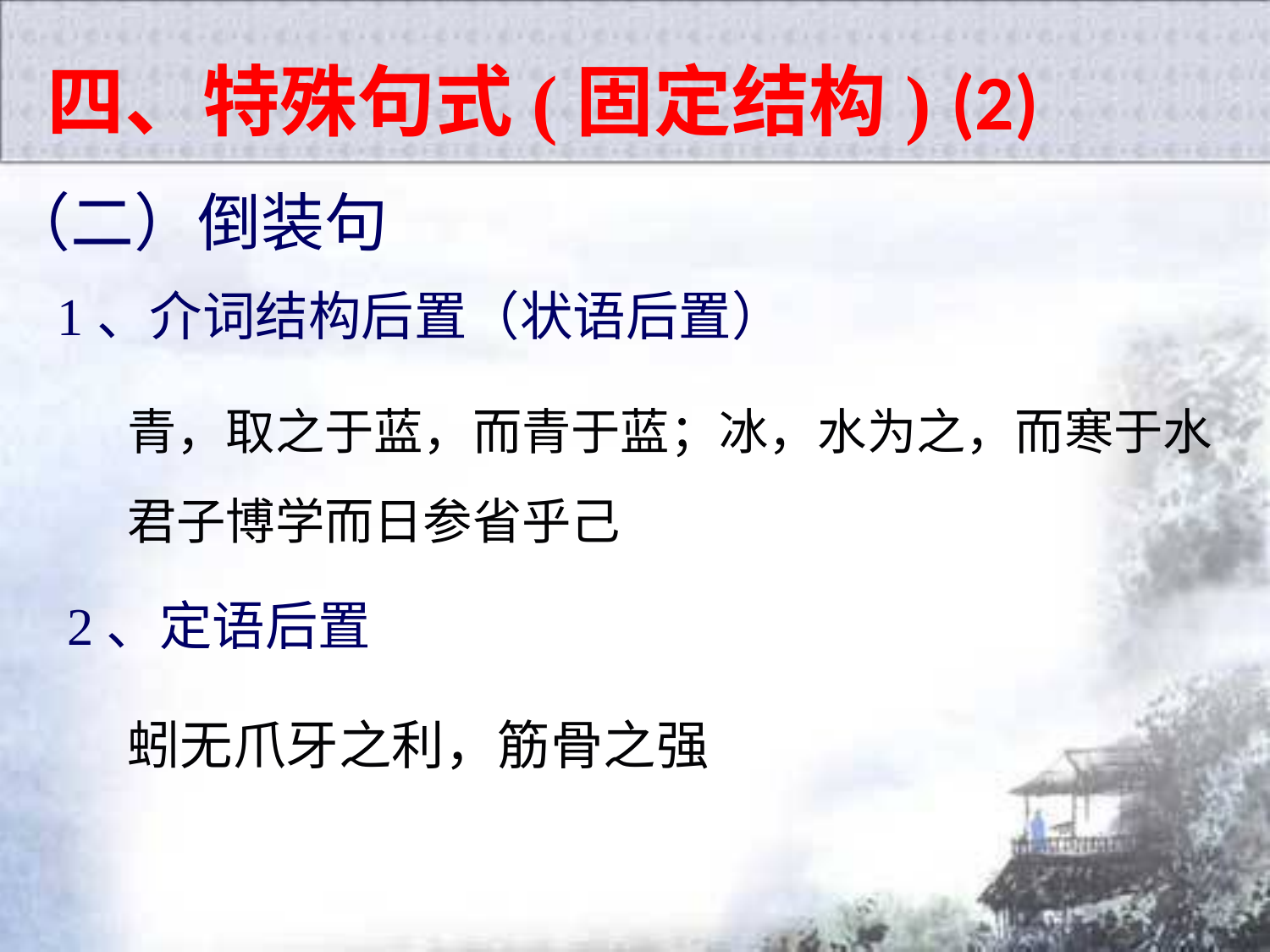

四、特殊句式(固定结构) (2)
（二）倒装句
1、介词结构后置（状语后置）
青，取之于蓝，而青于蓝；冰，水为之，而寒于水
君子博学而日参省乎己
2、定语后置
蚓无爪牙之利，筋骨之强